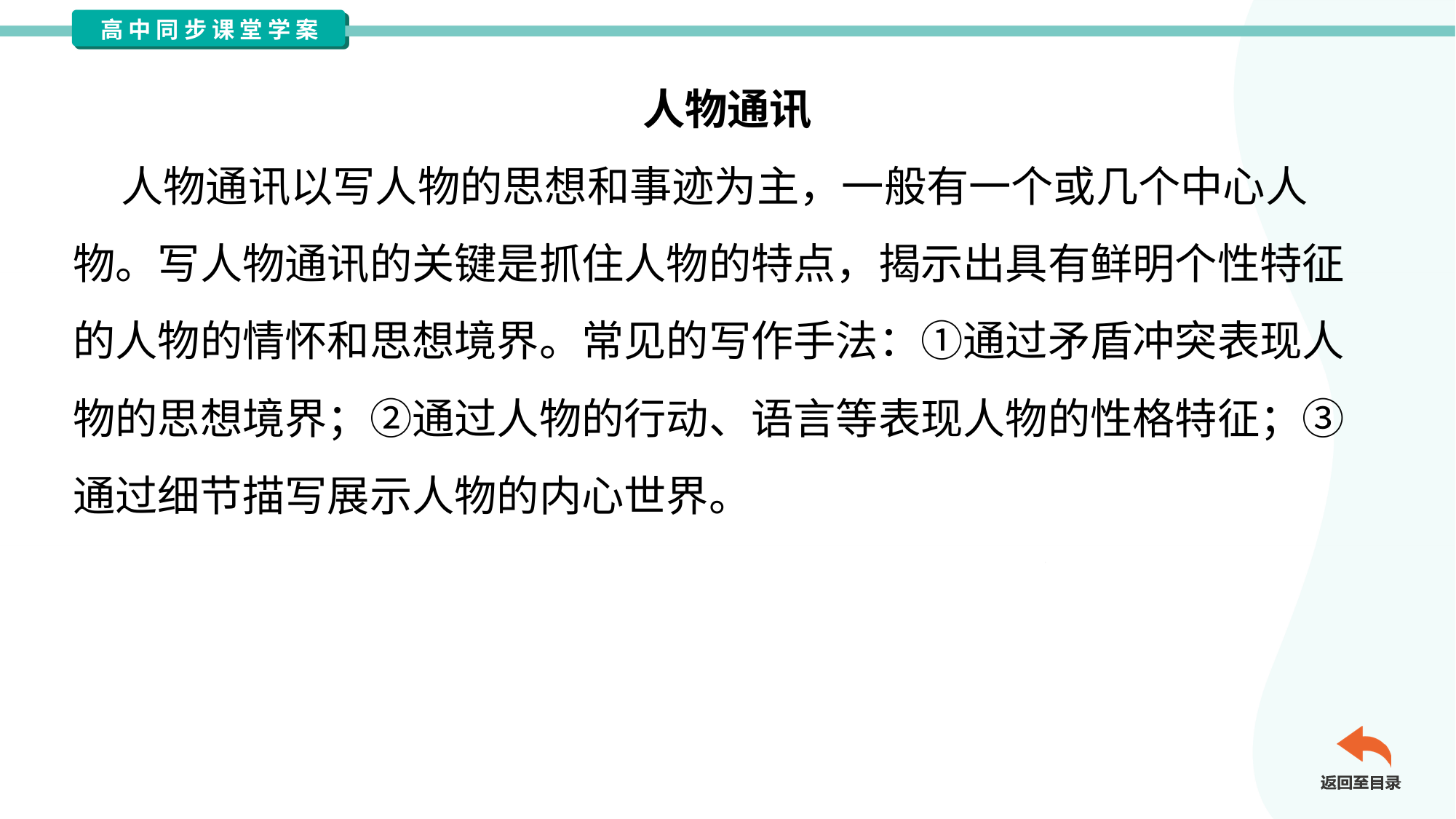

人物通讯
    人物通讯以写人物的思想和事迹为主，一般有一个或几个中心人
物。写人物通讯的关键是抓住人物的特点，揭示出具有鲜明个性特征
的人物的情怀和思想境界。常见的写作手法：①通过矛盾冲突表现人
物的思想境界；②通过人物的行动、语言等表现人物的性格特征；③
通过细节描写展示人物的内心世界。